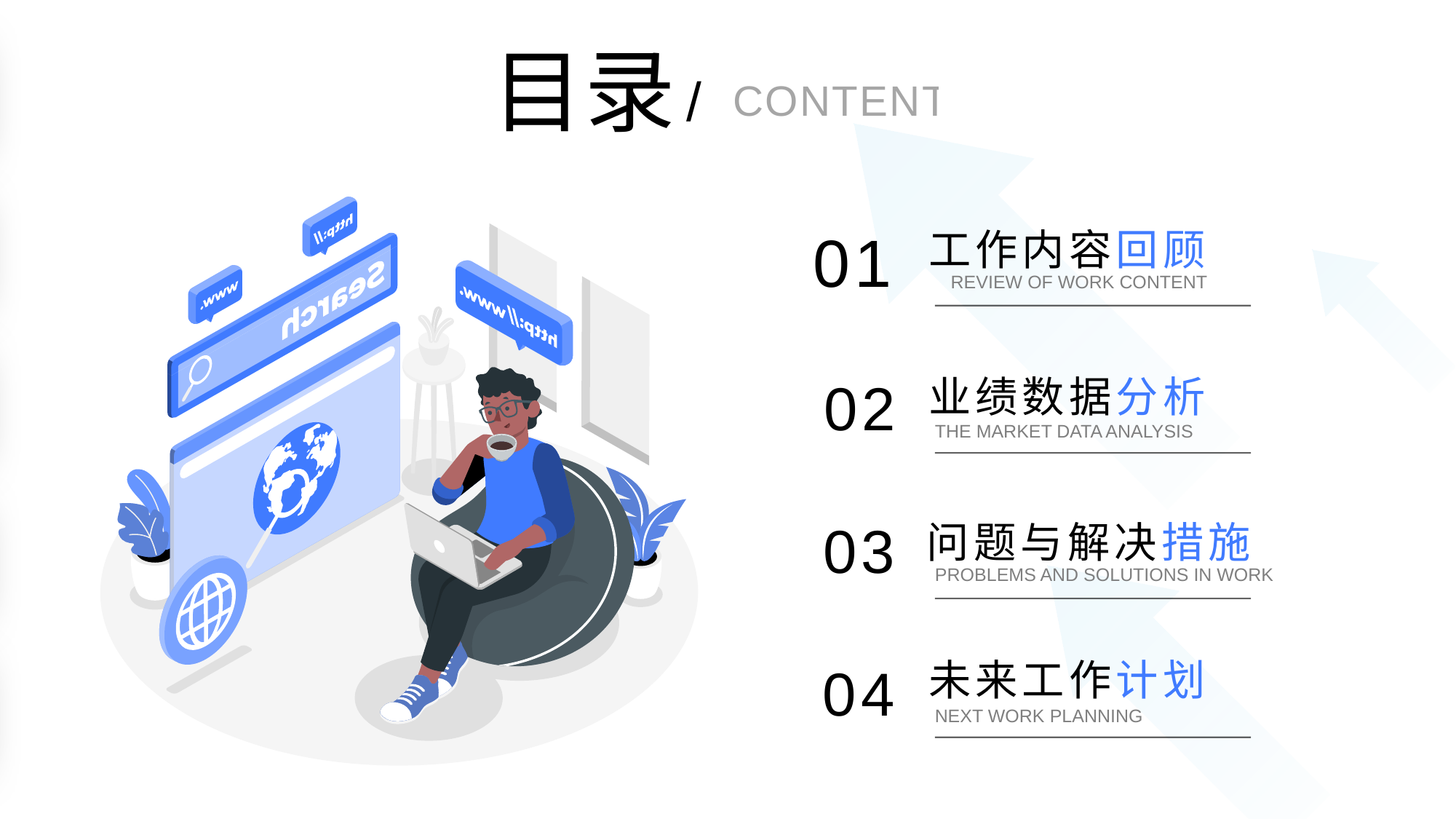

目录
/

CONTENT

01

工作内容回顾
REVIEW OF WORK CONTENT
02
业绩数据分析
THE MARKET DATA ANALYSIS
03

问题与解决措施
PROBLEMS AND SOLUTIONS IN WORK
04
未来工作计划
NEXT WORK PLANNING